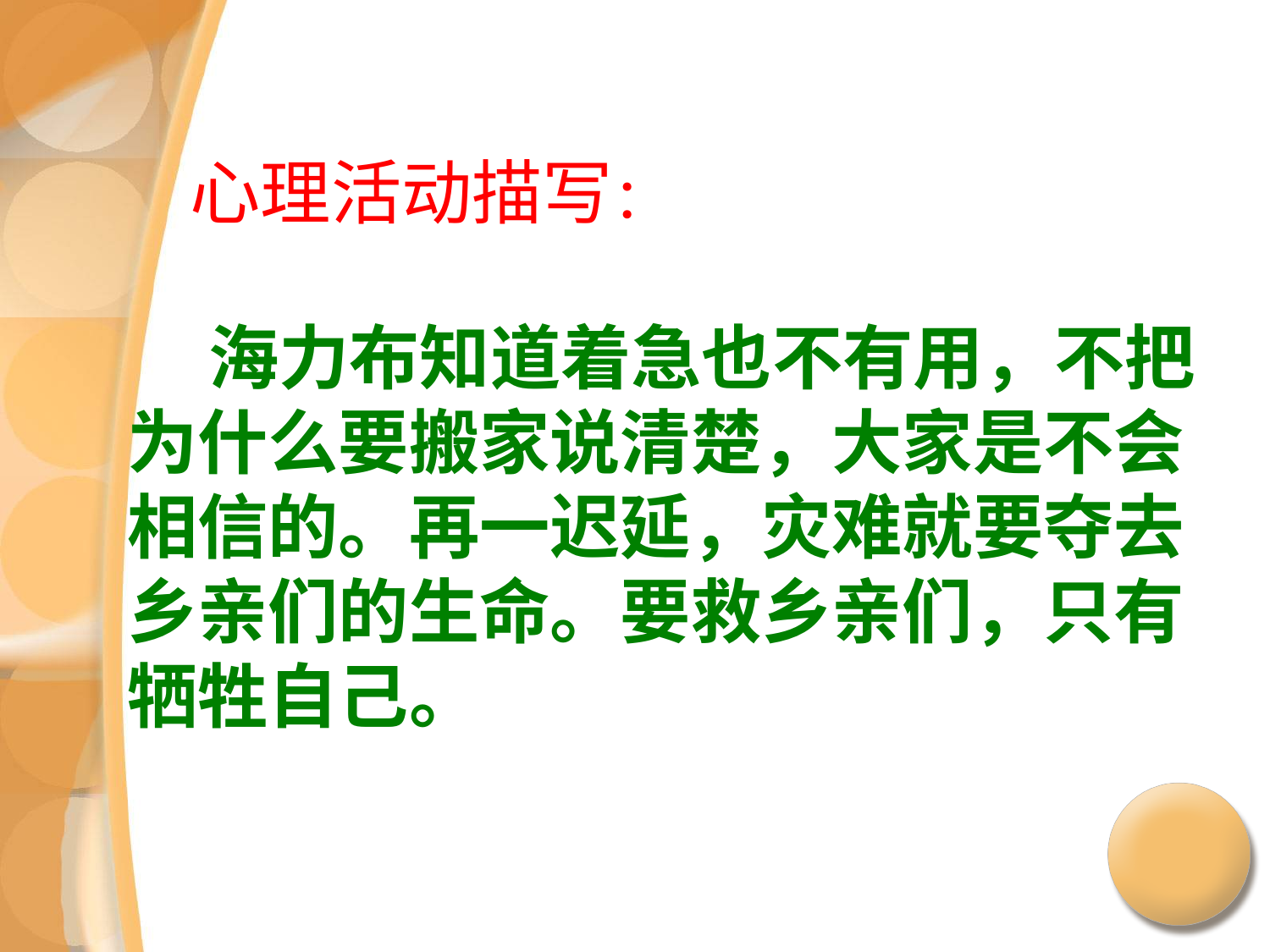

心理活动描写：
    海力布知道着急也不有用，不把为什么要搬家说清楚，大家是不会相信的。再一迟延，灾难就要夺去乡亲们的生命。要救乡亲们，只有牺牲自己。